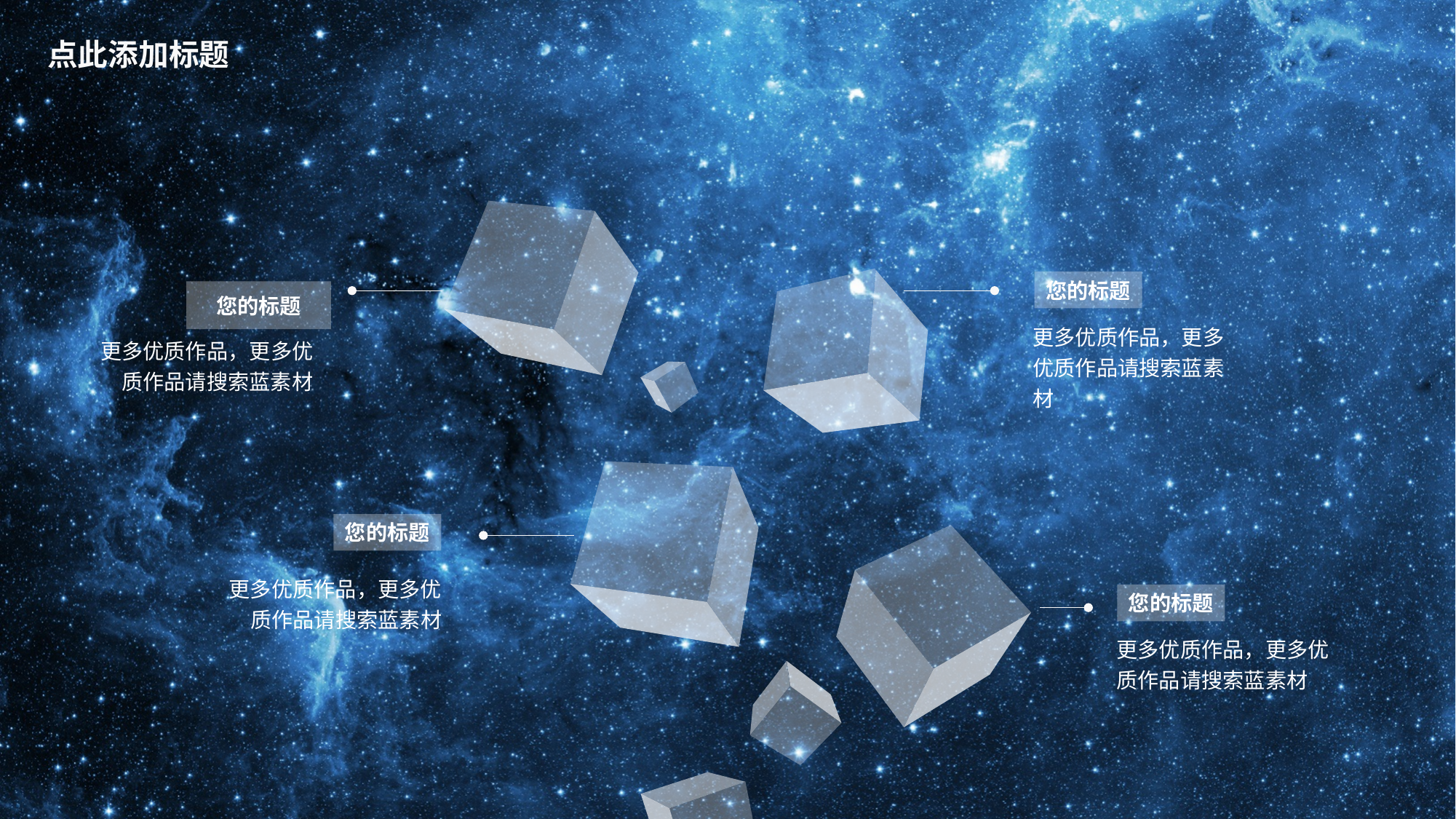

点此添加标题

您的标题

您的标题

更多优质作品，更多优质作品请搜索蓝素材
更多优质作品，更多优质作品请搜索蓝素材

您的标题

更多优质作品，更多优质作品请搜索蓝素材
您的标题

更多优质作品，更多优质作品请搜索蓝素材